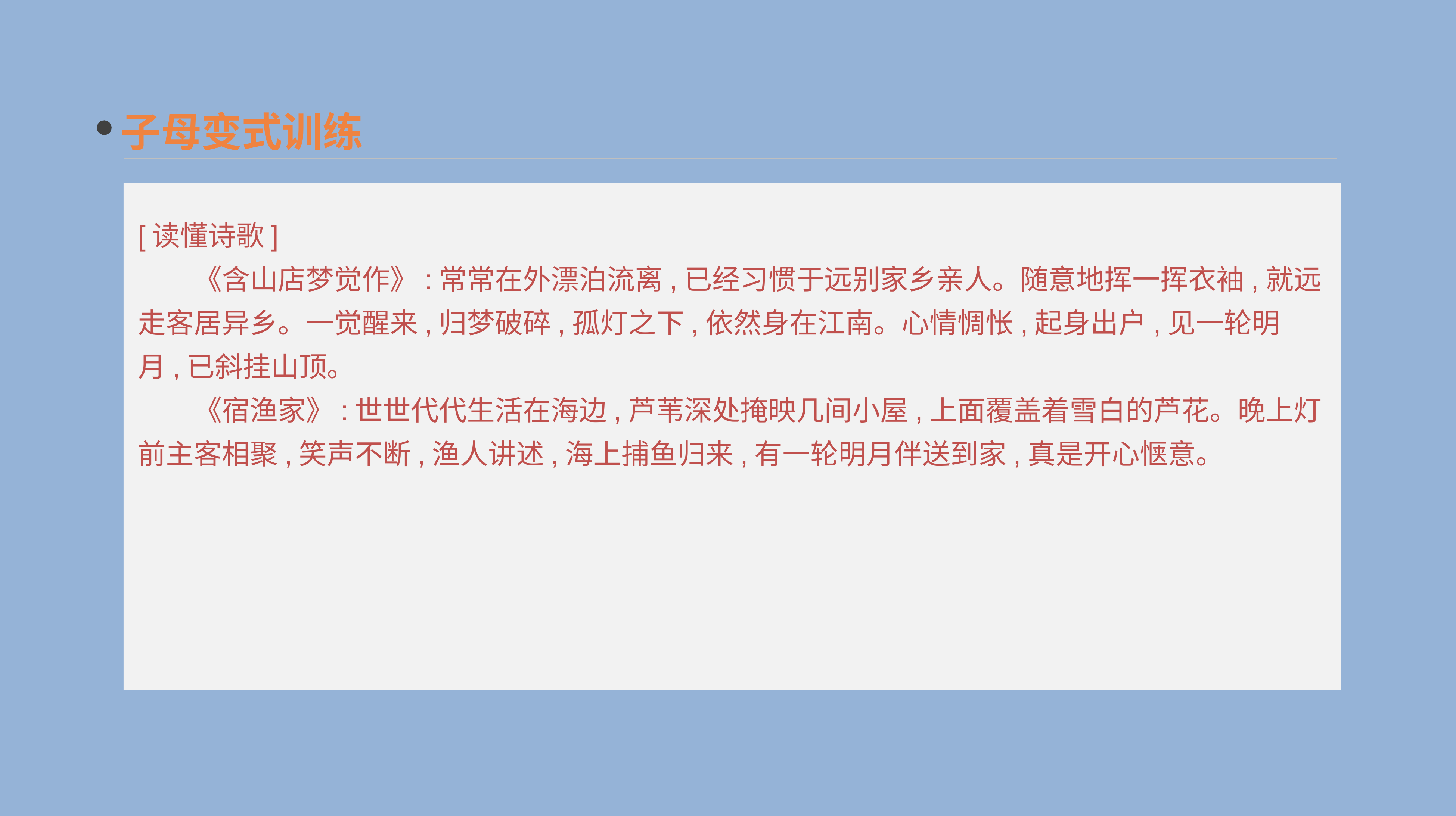

子母变式训练

[读懂诗歌]
　　《含山店梦觉作》:常常在外漂泊流离,已经习惯于远别家乡亲人。随意地挥一挥衣袖,就远走客居异乡。一觉醒来,归梦破碎,孤灯之下,依然身在江南。心情惆怅,起身出户,见一轮明月,已斜挂山顶。
　　《宿渔家》:世世代代生活在海边,芦苇深处掩映几间小屋,上面覆盖着雪白的芦花。晚上灯前主客相聚,笑声不断,渔人讲述,海上捕鱼归来,有一轮明月伴送到家,真是开心惬意。